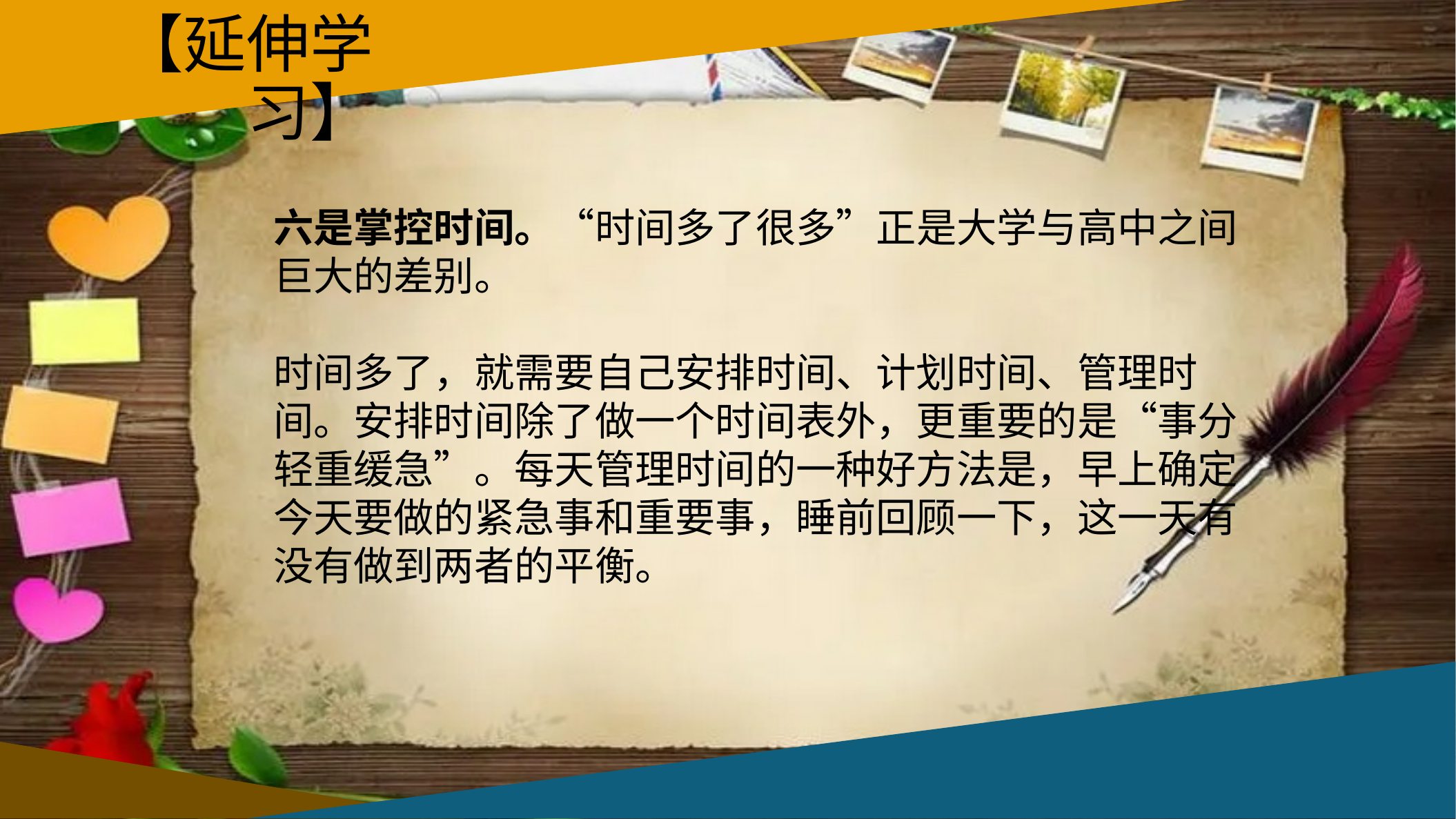

# 【延伸学习】
六是掌控时间。“时间多了很多”正是大学与高中之间巨大的差别。

时间多了，就需要自己安排时间、计划时间、管理时间。安排时间除了做一个时间表外，更重要的是“事分轻重缓急”。每天管理时间的一种好方法是，早上确定今天要做的紧急事和重要事，睡前回顾一下，这一天有没有做到两者的平衡。